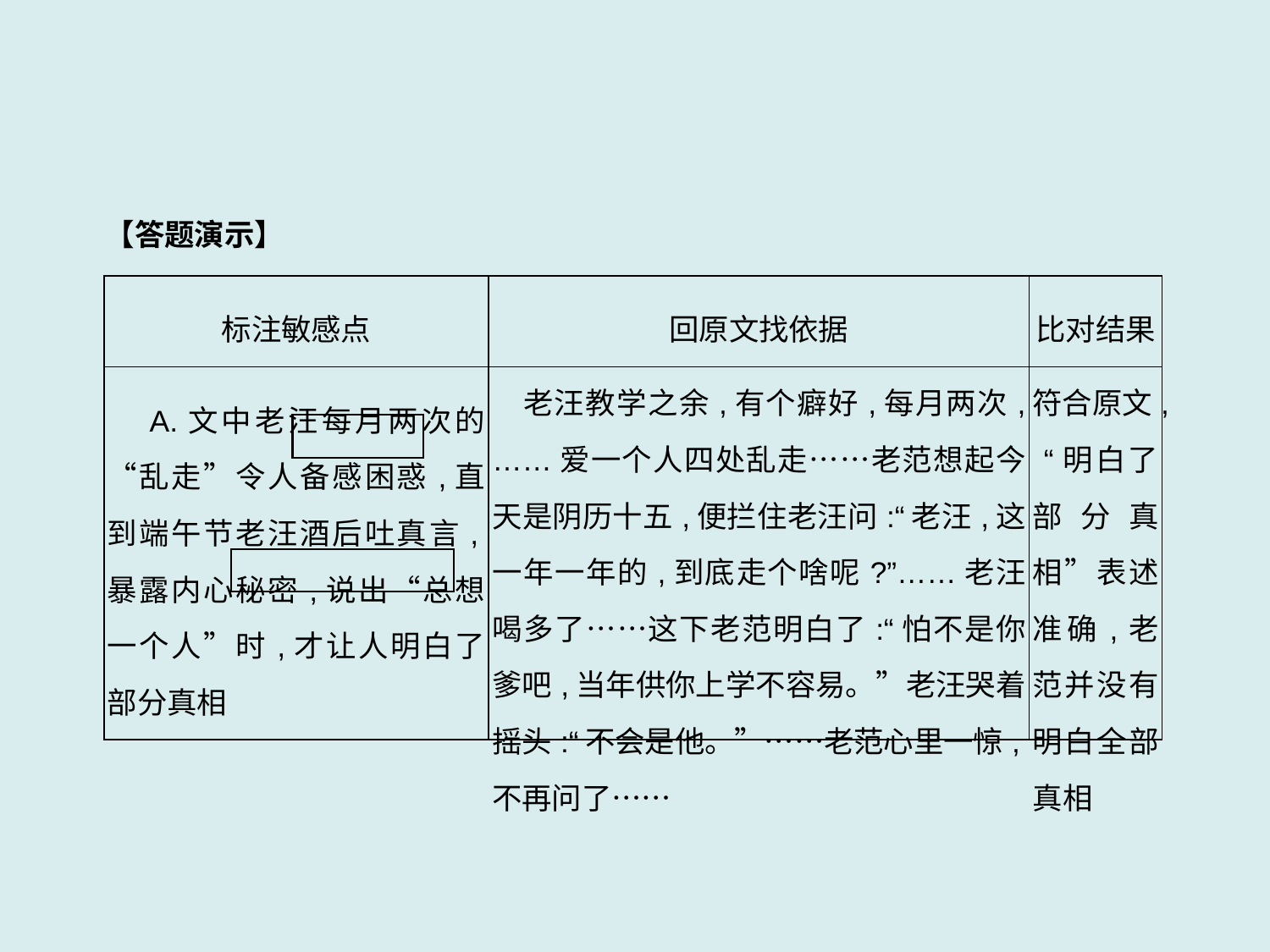

【答题演示】
| 标注敏感点 | 回原文找依据 | 比对结果 |
| --- | --- | --- |
| A.文中老汪每月两次的“乱走”令人备感困惑,直到端午节老汪酒后吐真言,暴露内心秘密,说出“总想一个人”时,才让人明白了部分真相 | 老汪教学之余,有个癖好,每月两次,……爱一个人四处乱走……老范想起今天是阴历十五,便拦住老汪问:“老汪,这一年一年的,到底走个啥呢?”……老汪喝多了……这下老范明白了:“怕不是你爹吧,当年供你上学不容易。”老汪哭着摇头:“不会是他。”……老范心里一惊,不再问了…… | 符合原文, “明白了部分真相”表述准确,老范并没有明白全部真相 |